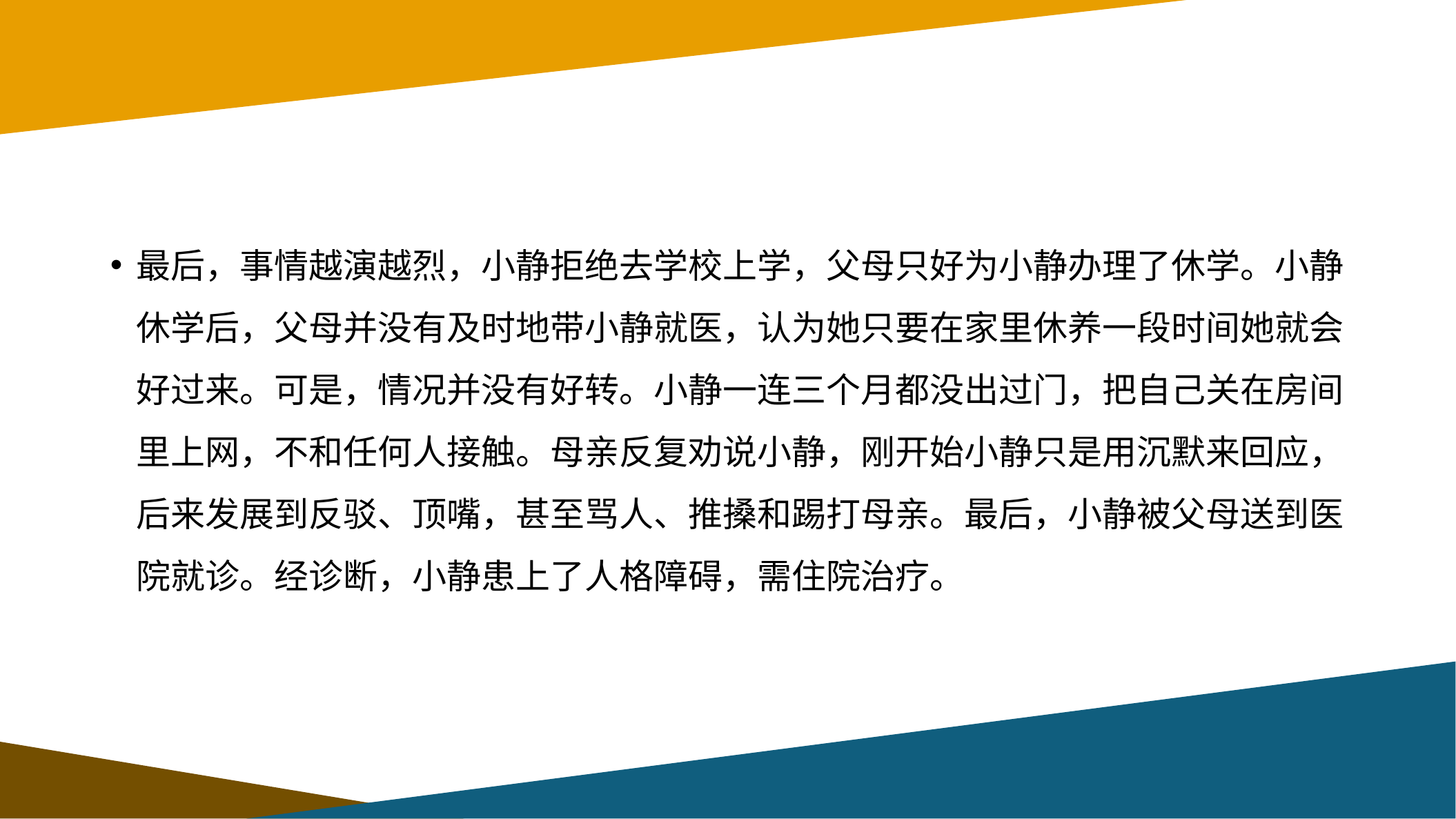

#
最后，事情越演越烈，小静拒绝去学校上学，父母只好为小静办理了休学。小静休学后，父母并没有及时地带小静就医，认为她只要在家里休养一段时间她就会好过来。可是，情况并没有好转。小静一连三个月都没出过门，把自己关在房间里上网，不和任何人接触。母亲反复劝说小静，刚开始小静只是用沉默来回应，后来发展到反驳、顶嘴，甚至骂人、推搡和踢打母亲。最后，小静被父母送到医院就诊。经诊断，小静患上了人格障碍，需住院治疗。